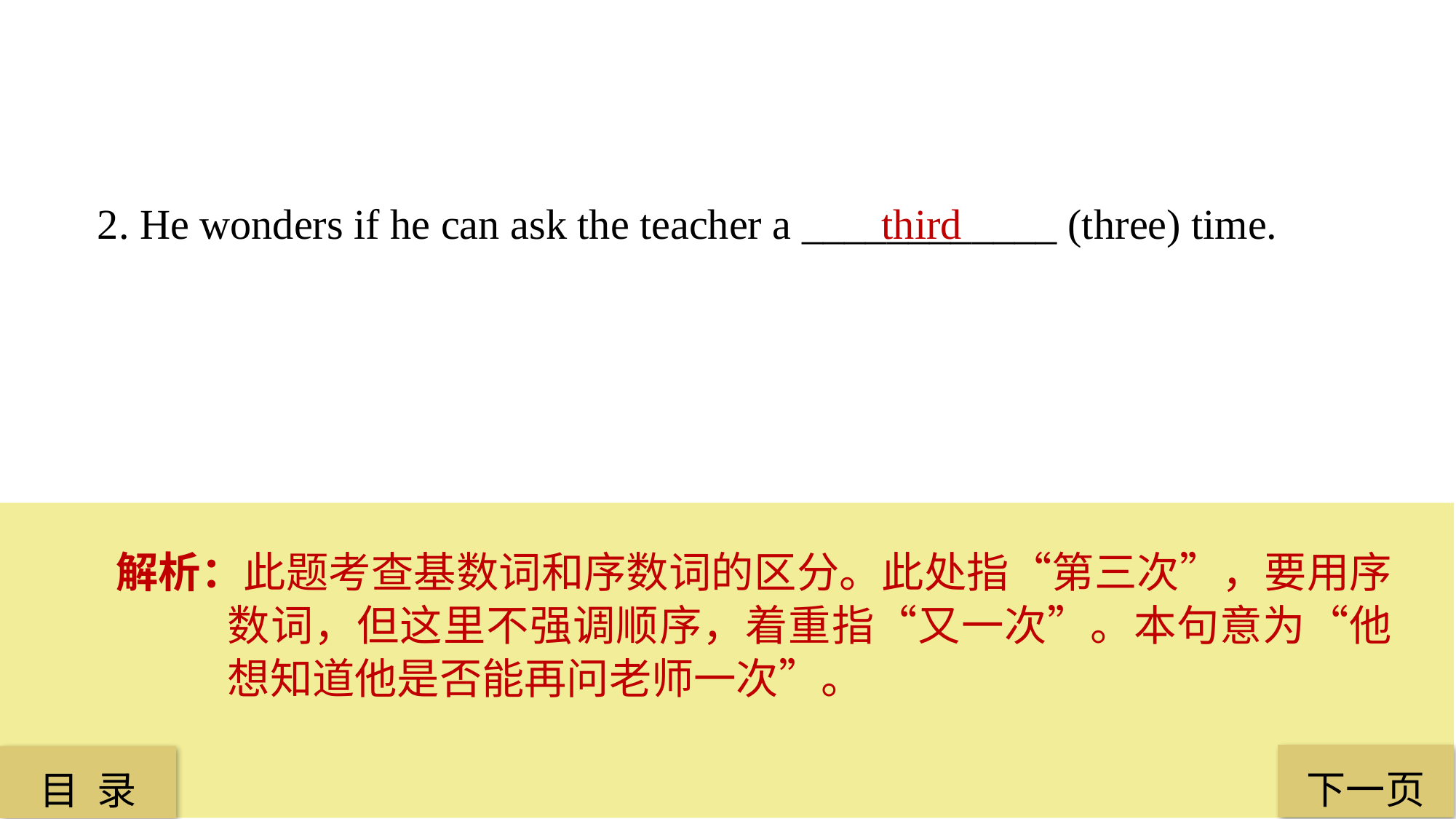

2. He wonders if he can ask the teacher a ____________ (three) time.
 third
解析：此题考查基数词和序数词的区分。此处指“第三次”，要用序数词，但这里不强调顺序，着重指“又一次”。本句意为“他想知道他是否能再问老师一次”。